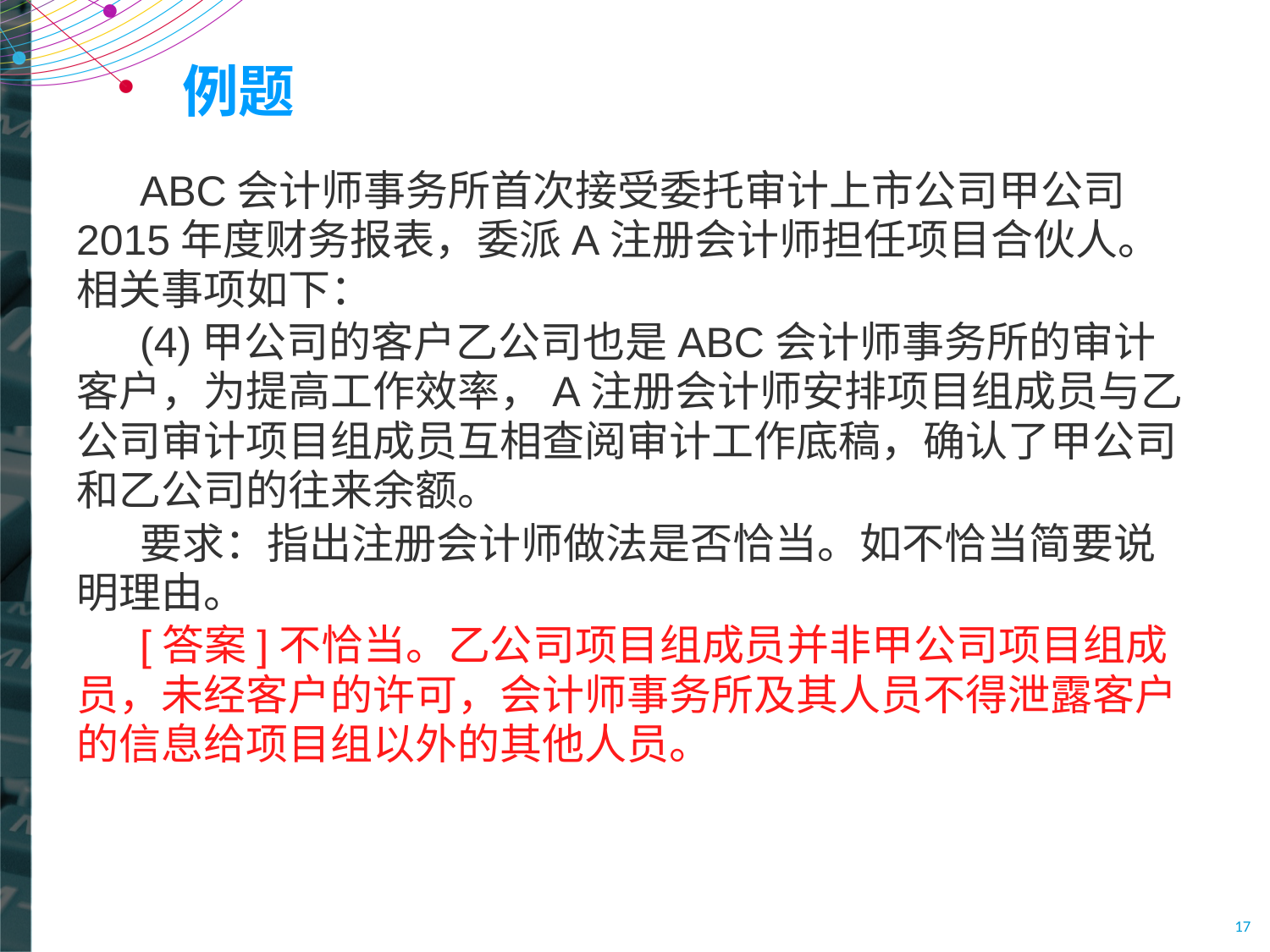

# 例题
ABC会计师事务所首次接受委托审计上市公司甲公司2015年度财务报表，委派A注册会计师担任项目合伙人。相关事项如下：
(4)甲公司的客户乙公司也是ABC会计师事务所的审计客户，为提高工作效率，A注册会计师安排项目组成员与乙公司审计项目组成员互相查阅审计工作底稿，确认了甲公司和乙公司的往来余额。
要求：指出注册会计师做法是否恰当。如不恰当简要说明理由。
[答案]不恰当。乙公司项目组成员并非甲公司项目组成员，未经客户的许可，会计师事务所及其人员不得泄露客户的信息给项目组以外的其他人员。